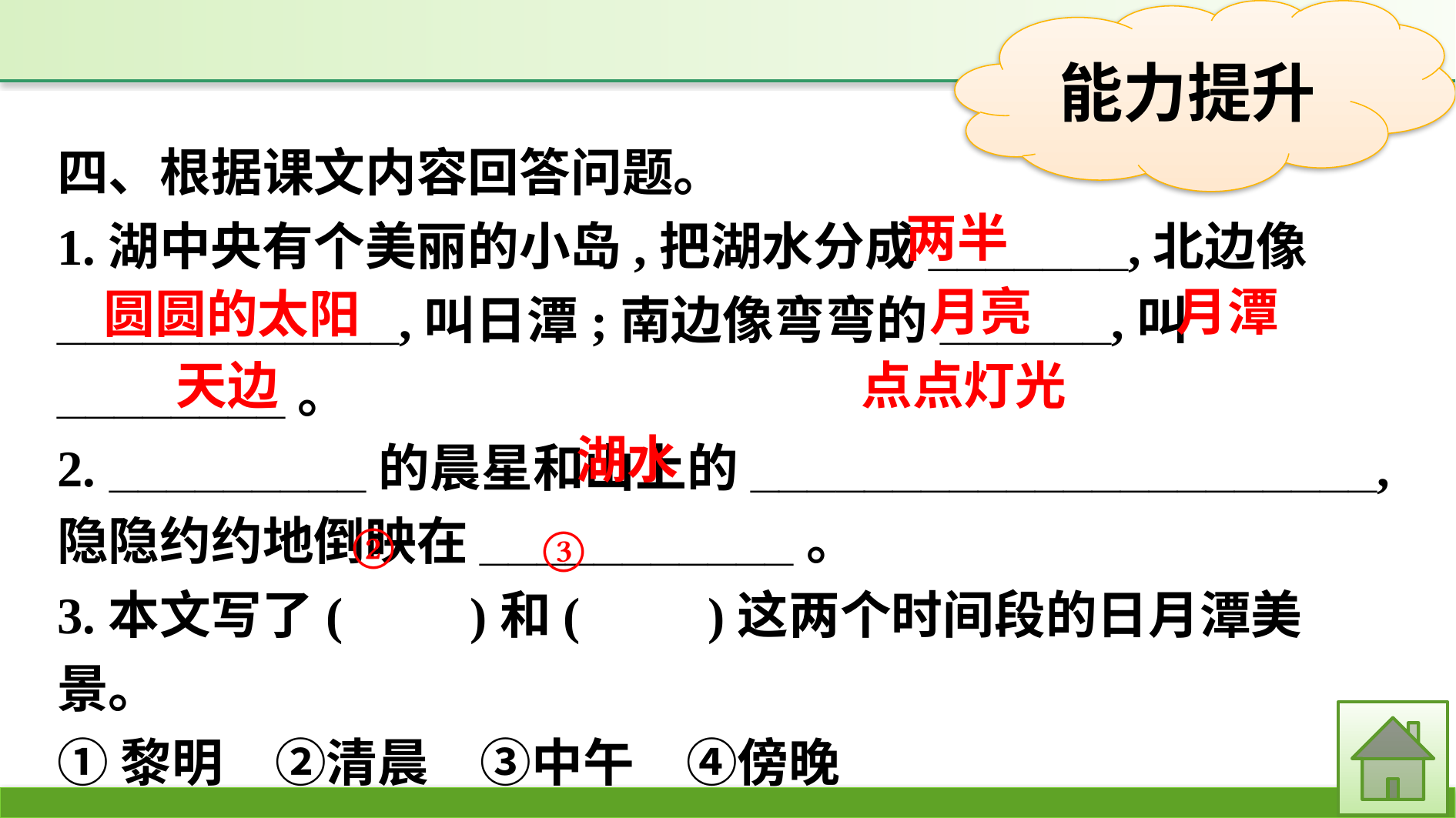

四、根据课文内容回答问题。
1.湖中央有个美丽的小岛,把湖水分成_______,北边像____________,叫日潭;南边像弯弯的______,叫________。
2. _________的晨星和山上的______________________,隐隐约约地倒映在___________。
3.本文写了(　　)和(　　)这两个时间段的日月潭美景。
①黎明　②清晨　③中午　④傍晚
两半
月潭
月亮
圆圆的太阳
点点灯光
天边
湖水
②
③